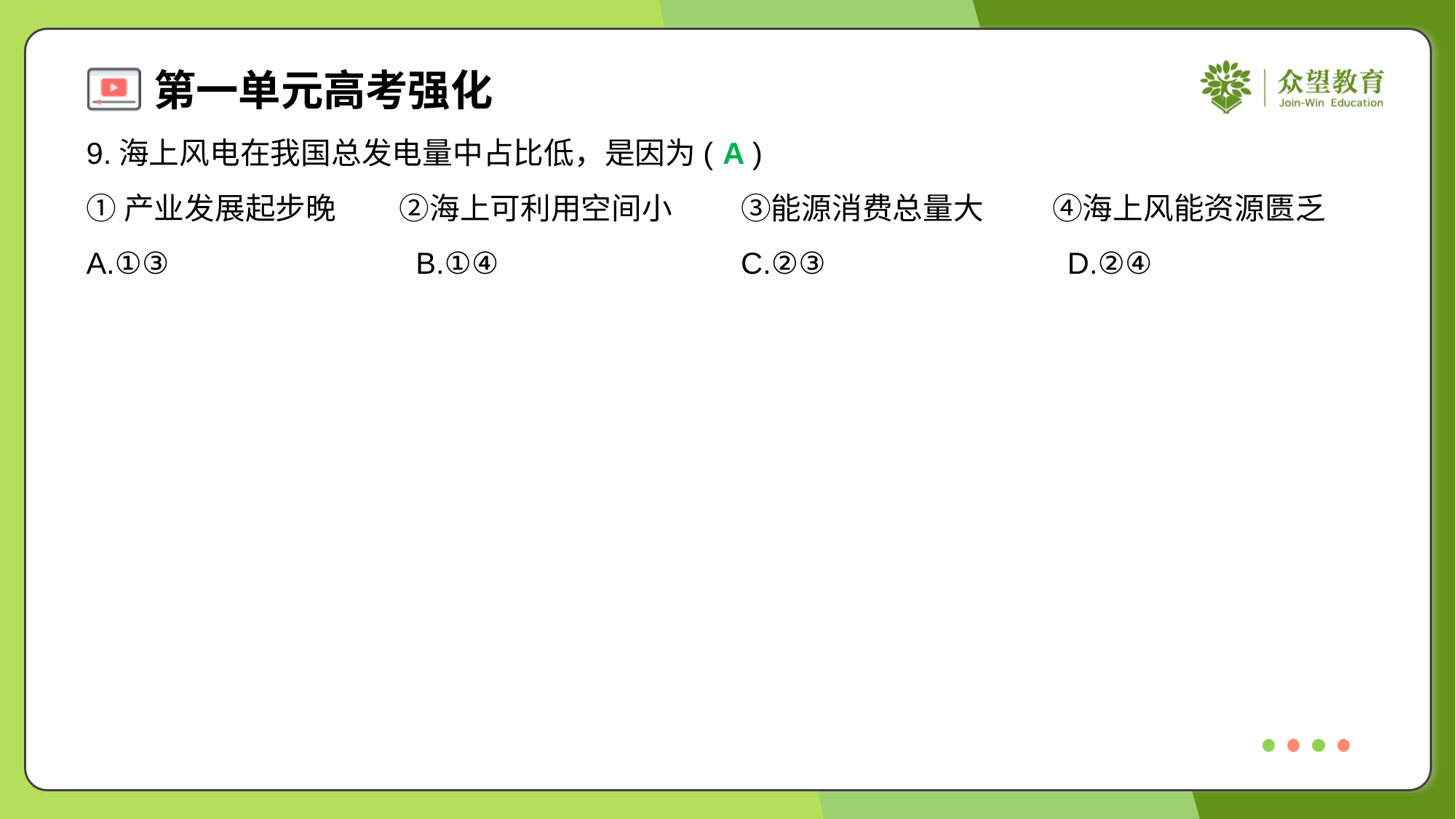

9.海上风电在我国总发电量中占比低，是因为(     )
A
①产业发展起步晚	②海上可利用空间小	③能源消费总量大	④海上风能资源匮乏
A.①③	B.①④	C.②③	D.②④